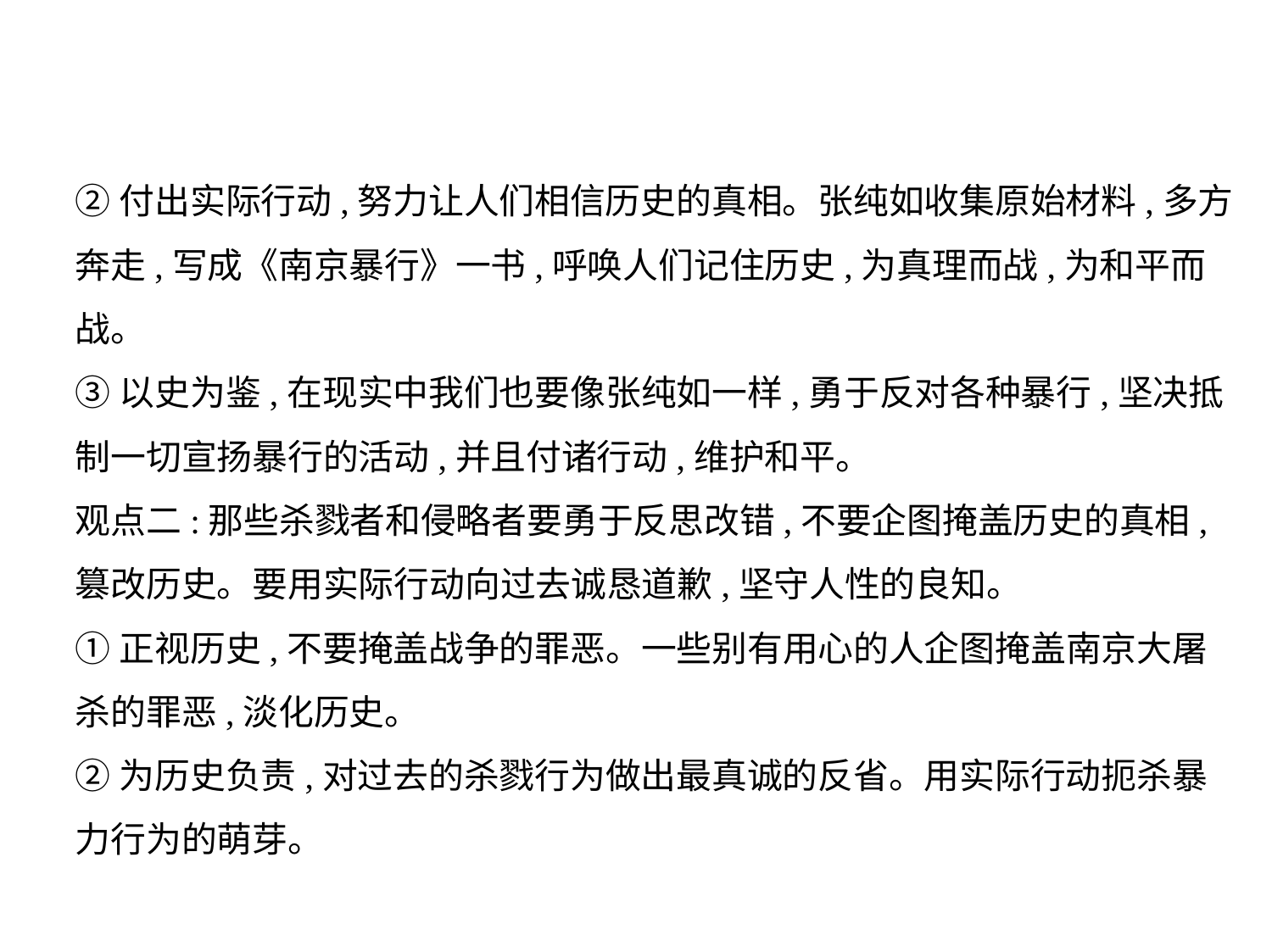

②付出实际行动,努力让人们相信历史的真相。张纯如收集原始材料,多方
奔走,写成《南京暴行》一书,呼唤人们记住历史,为真理而战,为和平而战。
③以史为鉴,在现实中我们也要像张纯如一样,勇于反对各种暴行,坚决抵
制一切宣扬暴行的活动,并且付诸行动,维护和平。
观点二:那些杀戮者和侵略者要勇于反思改错,不要企图掩盖历史的真相,
篡改历史。要用实际行动向过去诚恳道歉,坚守人性的良知。
①正视历史,不要掩盖战争的罪恶。一些别有用心的人企图掩盖南京大屠
杀的罪恶,淡化历史。
②为历史负责,对过去的杀戮行为做出最真诚的反省。用实际行动扼杀暴
力行为的萌芽。